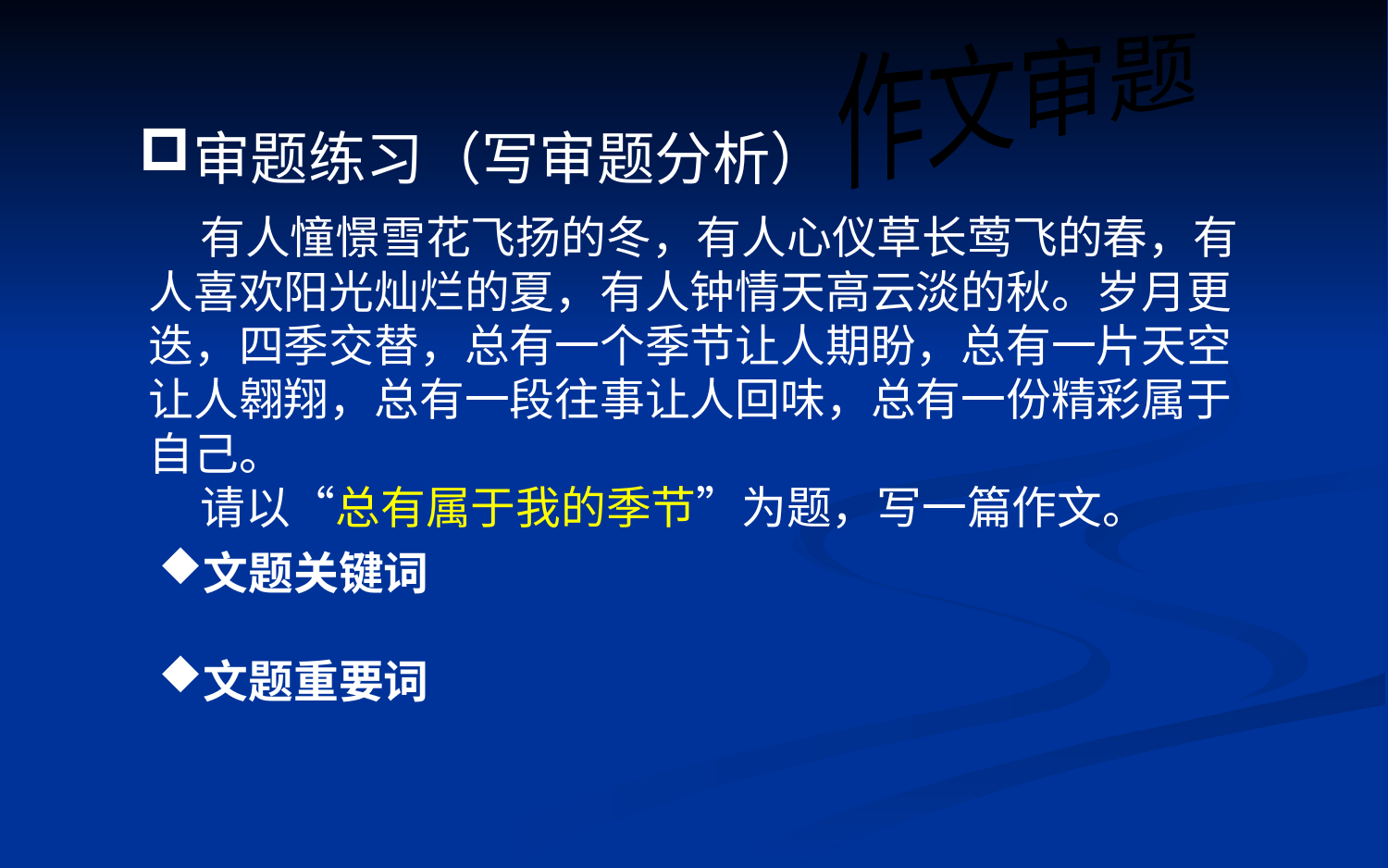

作文审题
审题练习（写审题分析）
    有人憧憬雪花飞扬的冬，有人心仪草长莺飞的春，有人喜欢阳光灿烂的夏，有人钟情天高云淡的秋。岁月更迭，四季交替，总有一个季节让人期盼，总有一片天空让人翱翔，总有一段往事让人回味，总有一份精彩属于自己。
    请以“总有属于我的季节”为题，写一篇作文。
文题关键词

文题重要词